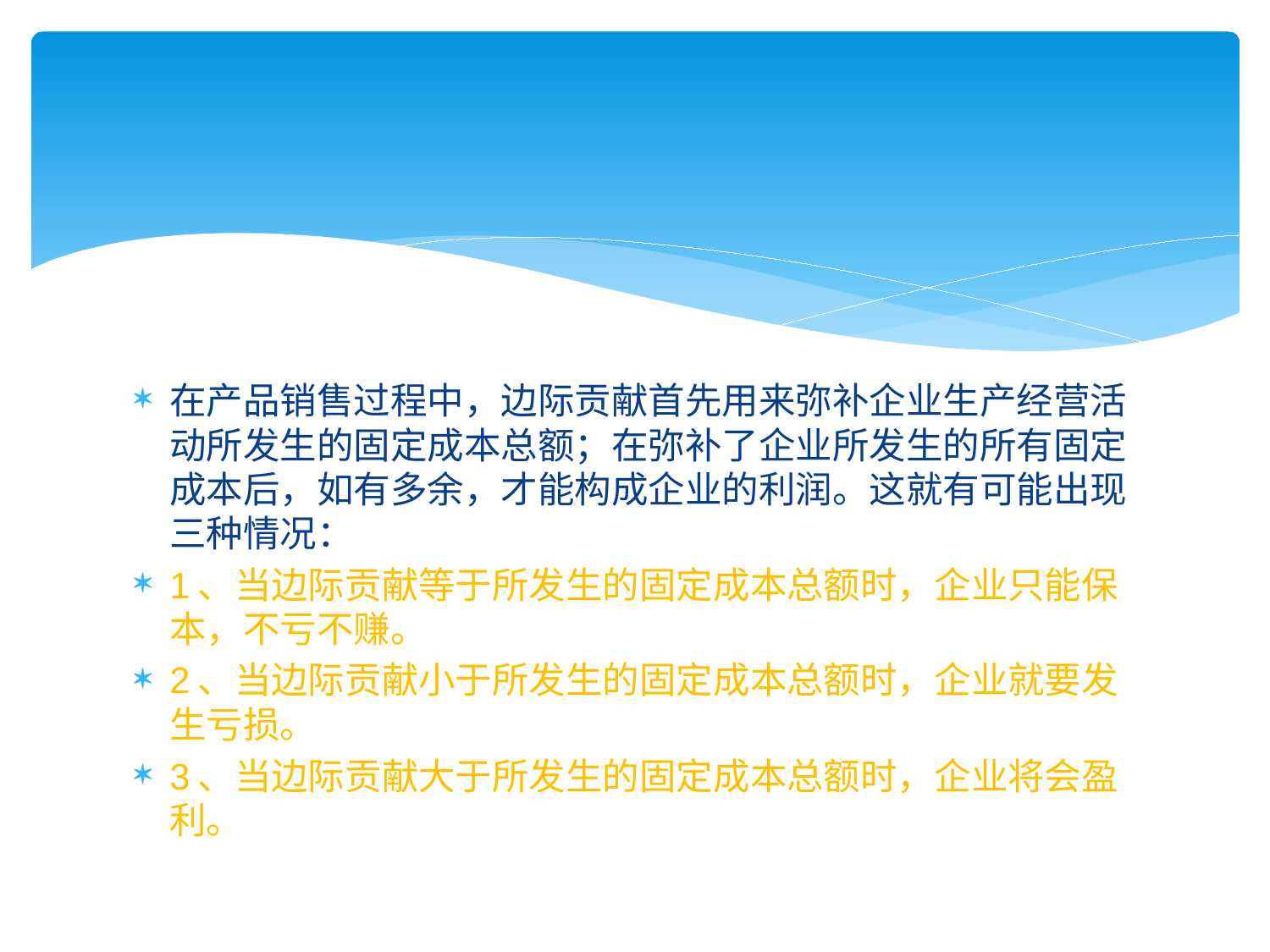

在产品销售过程中，边际贡献首先用来弥补企业生产经营活动所发生的固定成本总额；在弥补了企业所发生的所有固定成本后，如有多余，才能构成企业的利润。这就有可能出现三种情况：
1、当边际贡献等于所发生的固定成本总额时，企业只能保本，不亏不赚。
2、当边际贡献小于所发生的固定成本总额时，企业就要发生亏损。
3、当边际贡献大于所发生的固定成本总额时，企业将会盈利。